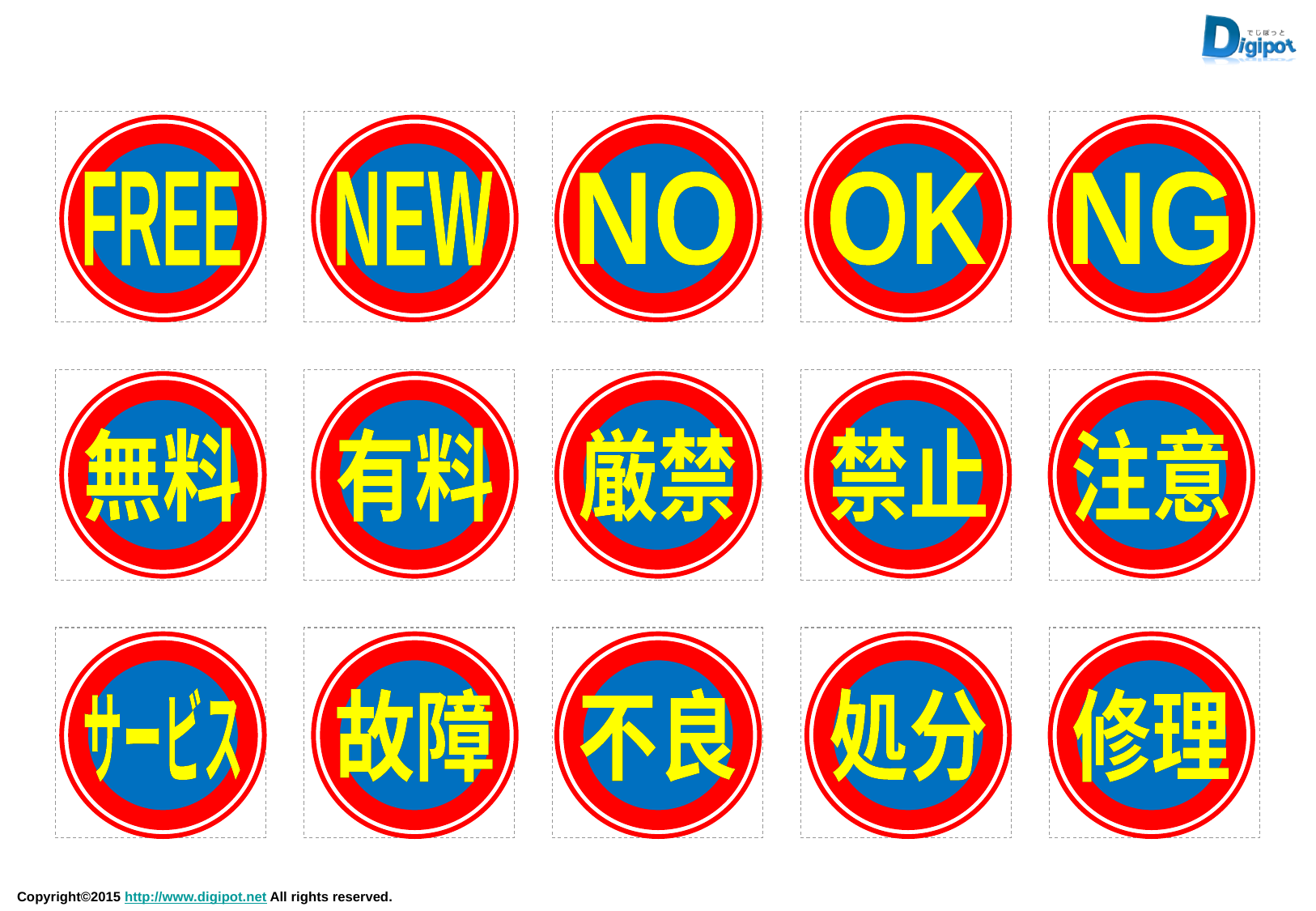

FREE
FREE

NEW
NEW

NO
NO

OK
OK

NG
NG

無料
無料

有料
有料

厳禁
厳禁

禁止
禁止

注意
注意

サービス
サービス

故障
故障

不良
不良

処分
処分

修理
修理